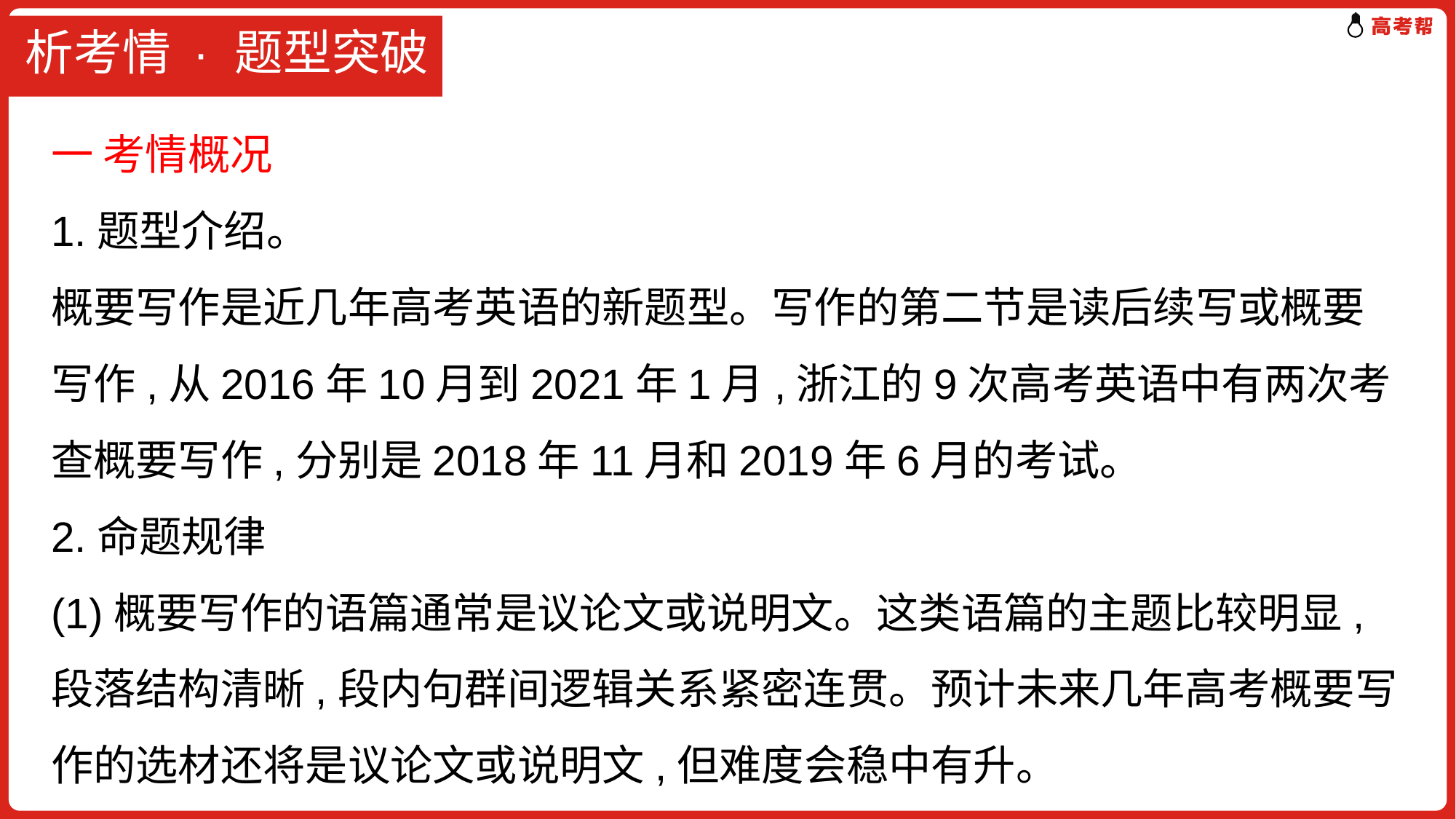

# 析考情 · 题型突破
一 考情概况
1.题型介绍。
概要写作是近几年高考英语的新题型。写作的第二节是读后续写或概要写作,从2016年10月到2021年1月,浙江的9次高考英语中有两次考查概要写作,分别是2018年11月和2019年6月的考试。
2.命题规律
(1)概要写作的语篇通常是议论文或说明文。这类语篇的主题比较明显,段落结构清晰,段内句群间逻辑关系紧密连贯。预计未来几年高考概要写作的选材还将是议论文或说明文,但难度会稳中有升。